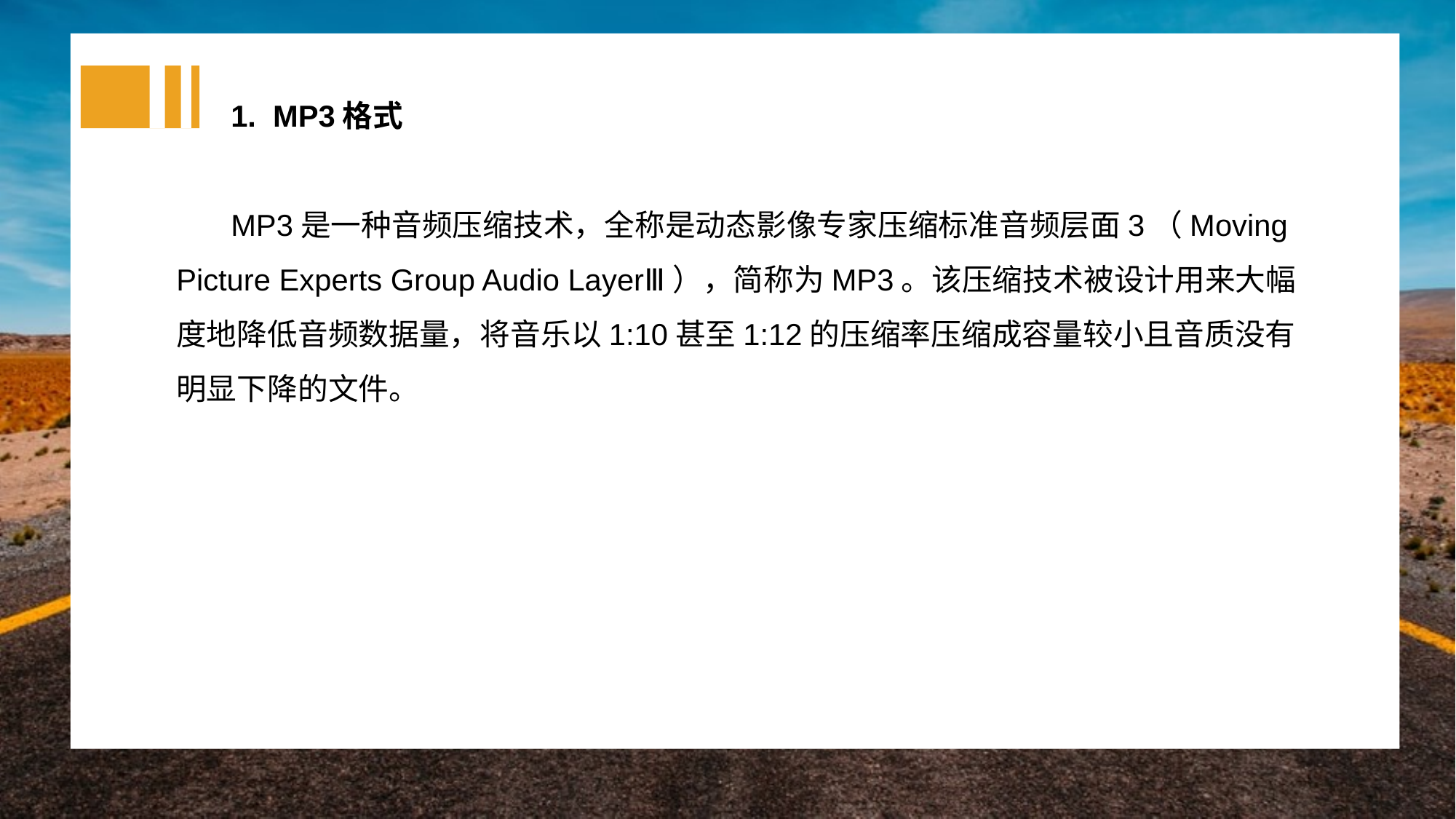

1.  MP3格式

MP3是一种音频压缩技术，全称是动态影像专家压缩标准音频层面3（Moving Picture Experts Group Audio LayerⅢ），简称为MP3。该压缩技术被设计用来大幅度地降低音频数据量，将音乐以1:10甚至1:12的压缩率压缩成容量较小且音质没有明显下降的文件。